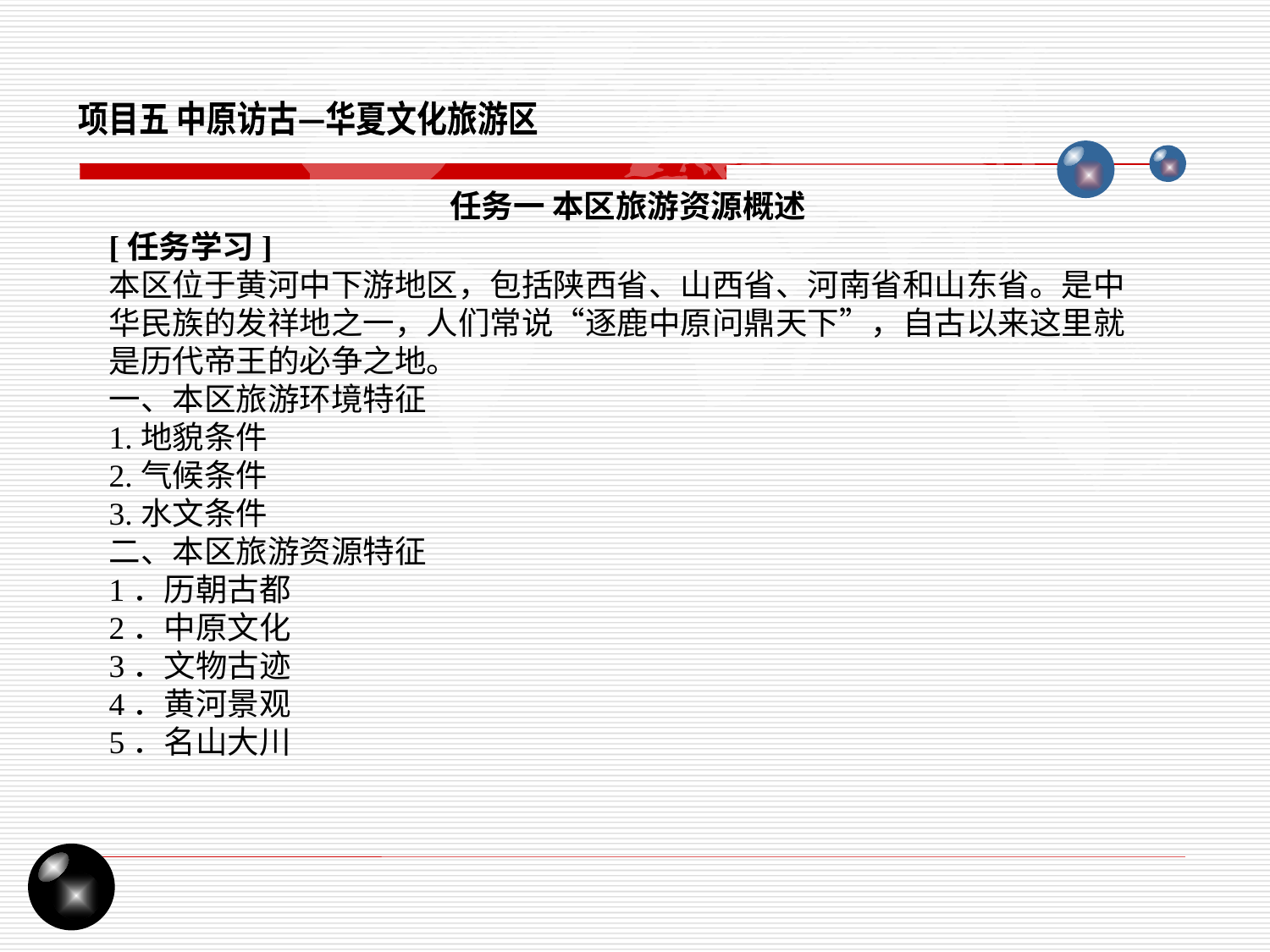

项目五 中原访古—华夏文化旅游区
任务一 本区旅游资源概述

[任务学习]
本区位于黄河中下游地区，包括陕西省、山西省、河南省和山东省。是中华民族的发祥地之一，人们常说“逐鹿中原问鼎天下”，自古以来这里就是历代帝王的必争之地。
一、本区旅游环境特征
1.地貌条件
2.气候条件
3.水文条件
二、本区旅游资源特征
1．历朝古都
2．中原文化
3．文物古迹
4．黄河景观
5．名山大川